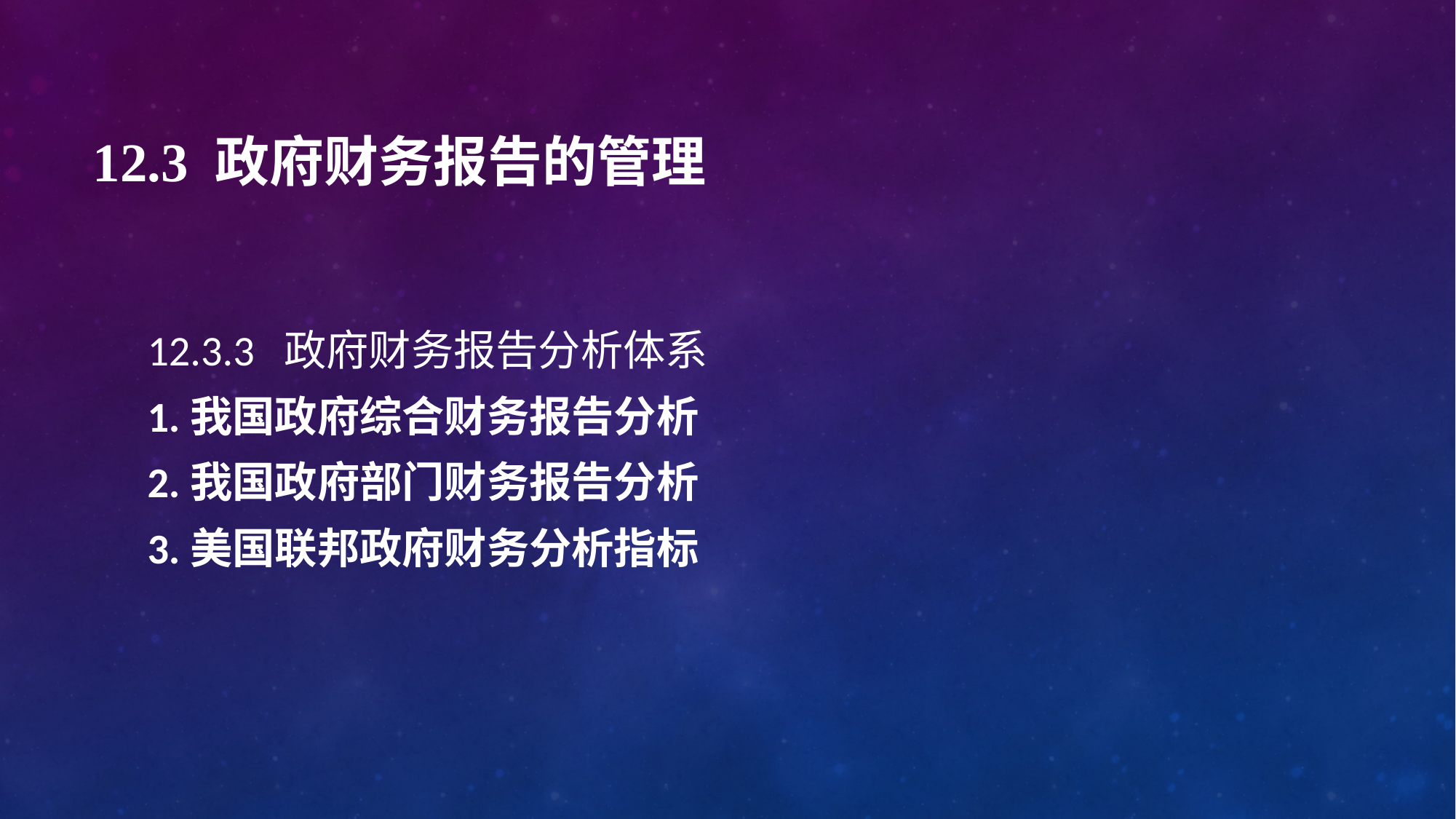

# 12.3 政府财务报告的管理
12.3.3  政府财务报告分析体系
1.我国政府综合财务报告分析
2.我国政府部门财务报告分析
3.美国联邦政府财务分析指标